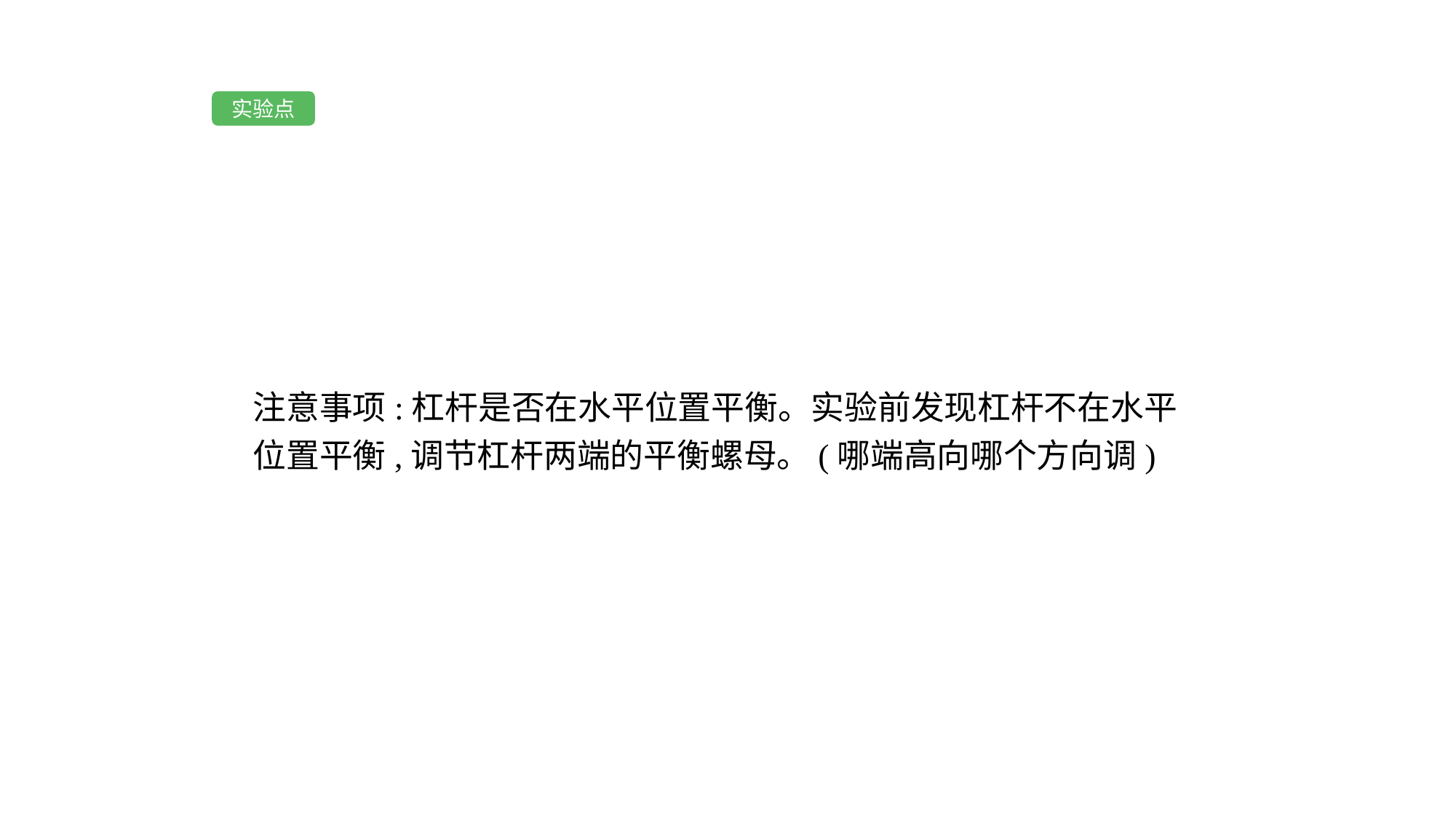

实验点
注意事项:杠杆是否在水平位置平衡。实验前发现杠杆不在水平位置平衡,调节杠杆两端的平衡螺母。(哪端高向哪个方向调)